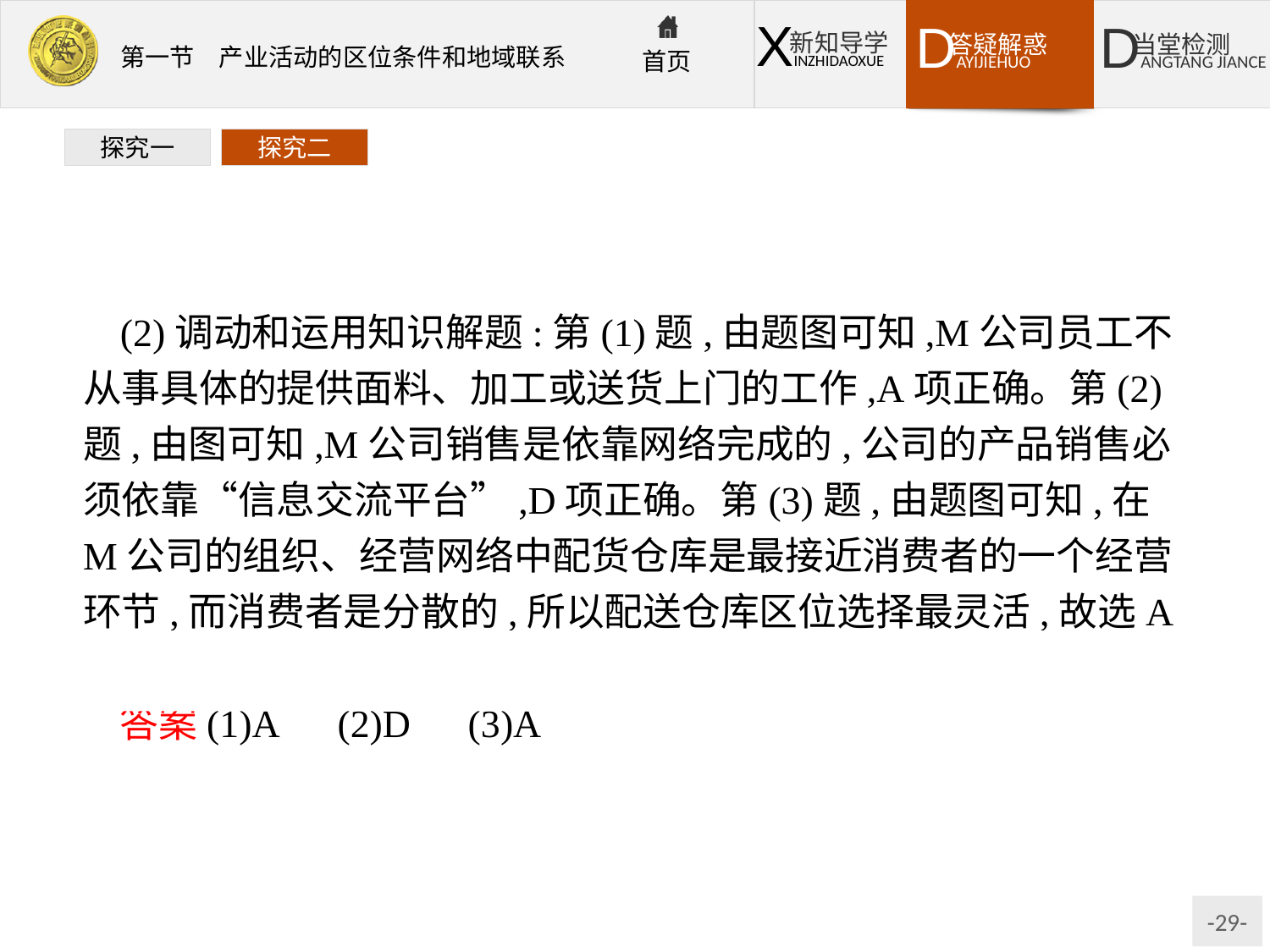

探究一
探究二
(2)调动和运用知识解题:第(1)题,由题图可知,M公司员工不从事具体的提供面料、加工或送货上门的工作,A项正确。第(2)题,由图可知,M公司销售是依靠网络完成的,公司的产品销售必须依靠“信息交流平台”,D项正确。第(3)题,由题图可知,在M公司的组织、经营网络中配货仓库是最接近消费者的一个经营环节,而消费者是分散的,所以配送仓库区位选择最灵活,故选A项。
答案(1)A　(2)D　(3)A